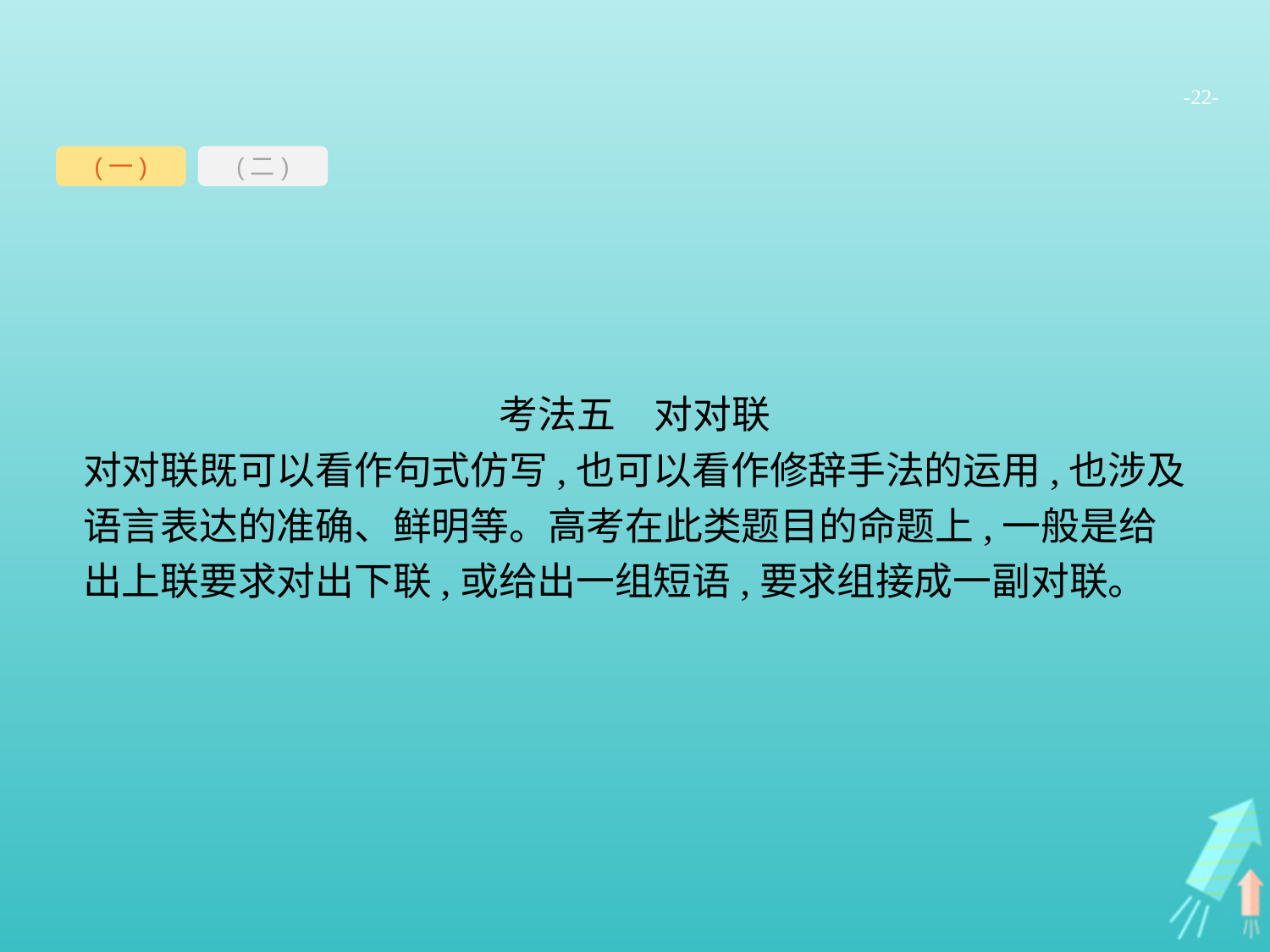

-22-
(一)
(二)
考法五　对对联
对对联既可以看作句式仿写,也可以看作修辞手法的运用,也涉及语言表达的准确、鲜明等。高考在此类题目的命题上,一般是给出上联要求对出下联,或给出一组短语,要求组接成一副对联。